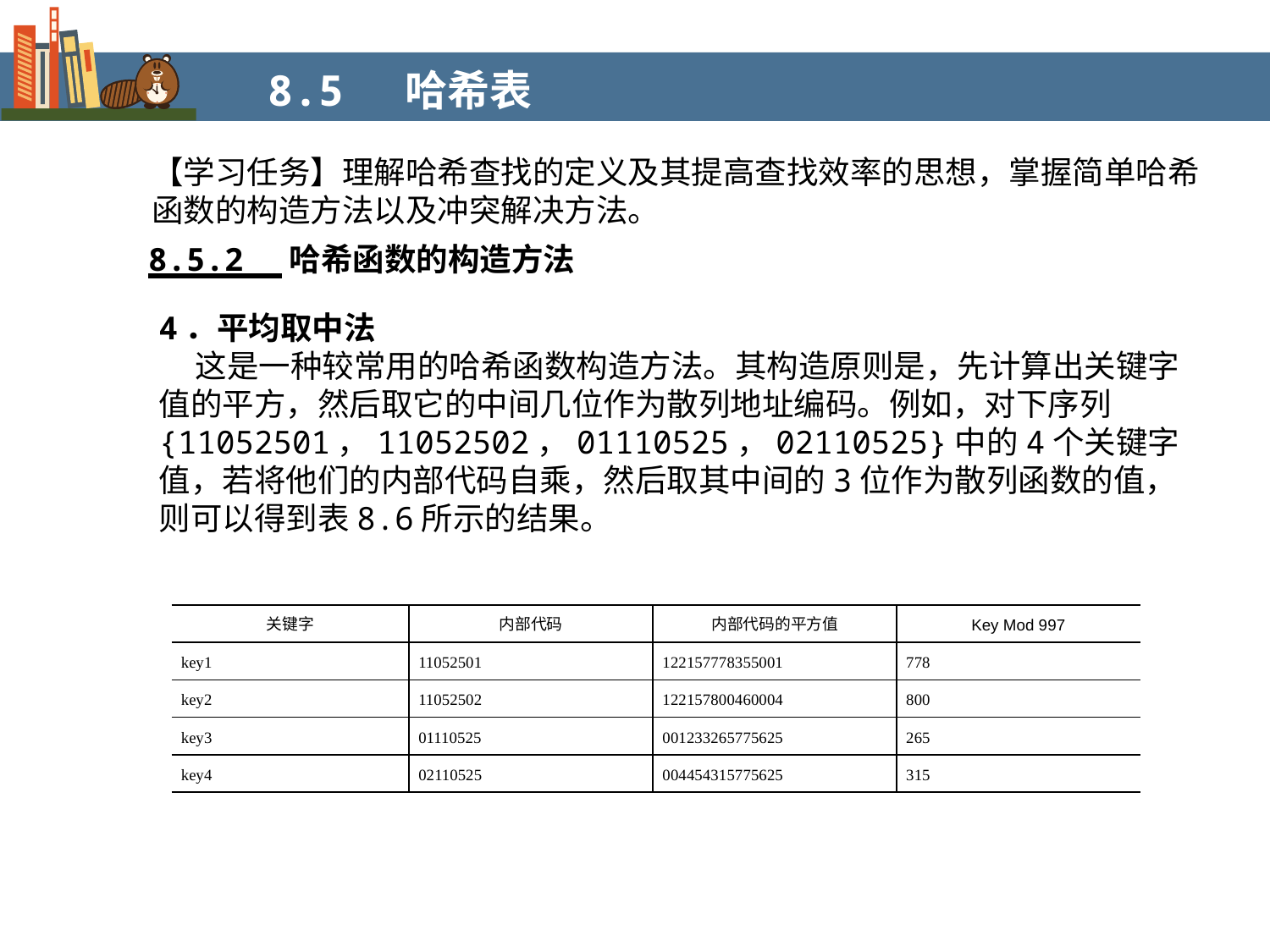

8.5  哈希表
【学习任务】理解哈希查找的定义及其提高查找效率的思想，掌握简单哈希函数的构造方法以及冲突解决方法。
8.5.2  哈希函数的构造方法

4．平均取中法
    这是一种较常用的哈希函数构造方法。其构造原则是，先计算出关键字值的平方，然后取它的中间几位作为散列地址编码。例如，对下序列{11052501，11052502，01110525，02110525}中的4个关键字值，若将他们的内部代码自乘，然后取其中间的3位作为散列函数的值，则可以得到表8.6所示的结果。
| 关键字 | 内部代码 | 内部代码的平方值 | Key Mod 997 |
| --- | --- | --- | --- |
| key1 | 11052501 | 122157778355001 | 778 |
| key2 | 11052502 | 122157800460004 | 800 |
| key3 | 01110525 | 001233265775625 | 265 |
| key4 | 02110525 | 004454315775625 | 315 |